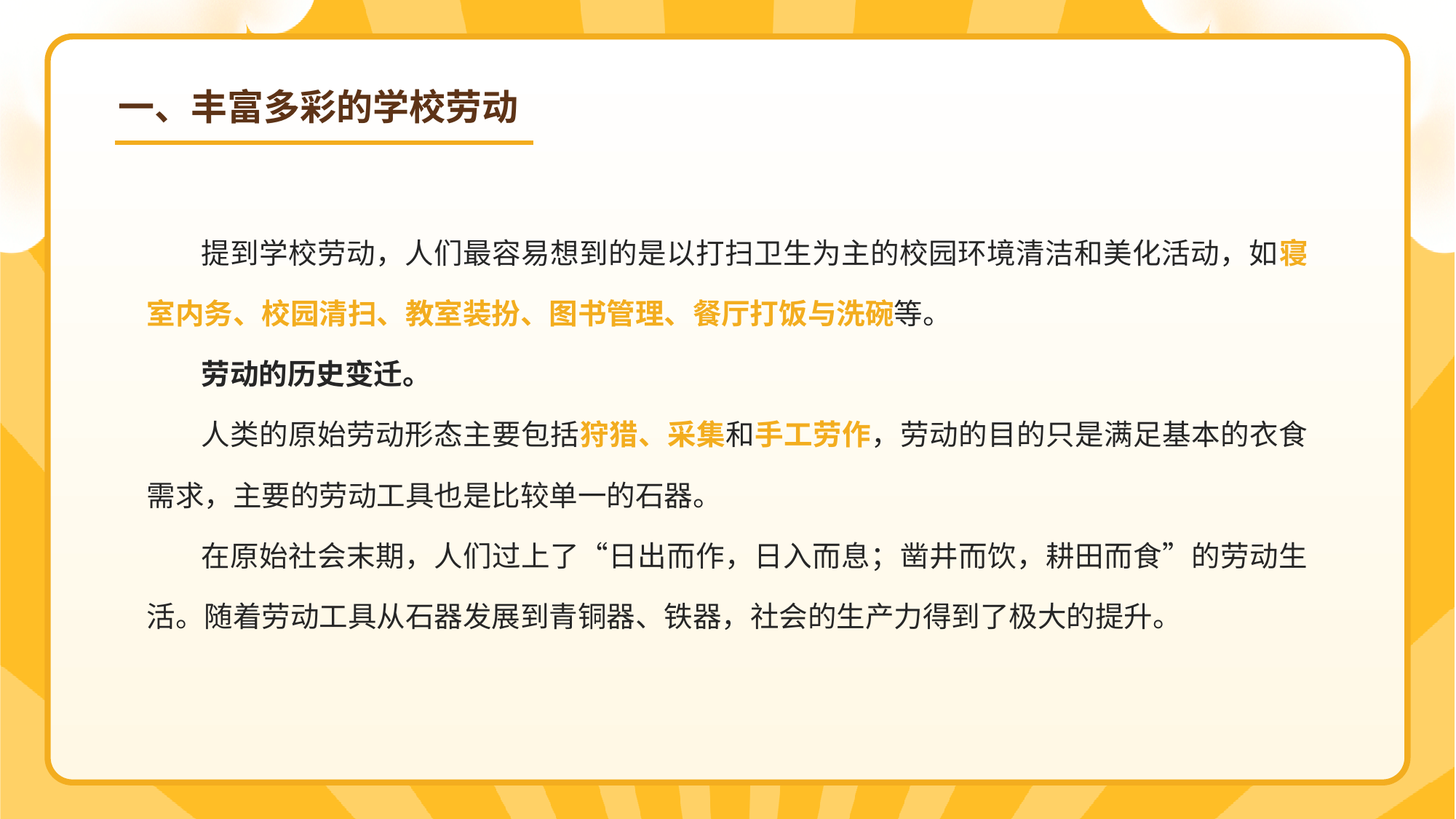

一、丰富多彩的学校劳动
提到学校劳动，人们最容易想到的是以打扫卫生为主的校园环境清洁和美化活动，如寝室内务、校园清扫、教室装扮、图书管理、餐厅打饭与洗碗等。
劳动的历史变迁。
人类的原始劳动形态主要包括狩猎、采集和手工劳作，劳动的目的只是满足基本的衣食需求，主要的劳动工具也是比较单一的石器。
在原始社会末期，人们过上了“日出而作，日入而息；凿井而饮，耕田而食”的劳动生活。随着劳动工具从石器发展到青铜器、铁器，社会的生产力得到了极大的提升。